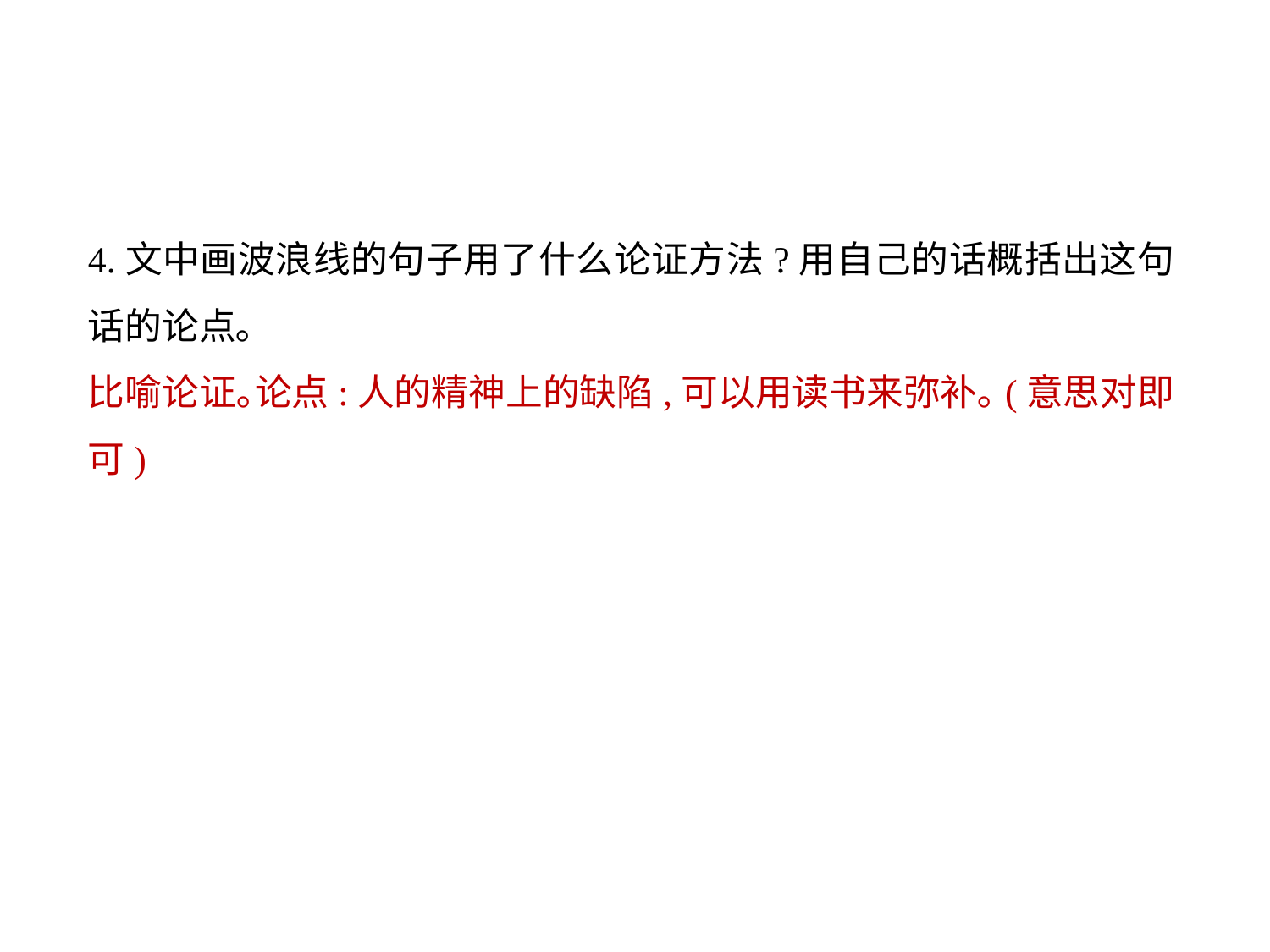

4.文中画波浪线的句子用了什么论证方法?用自己的话概括出这句话的论点｡
比喻论证｡论点:人的精神上的缺陷,可以用读书来弥补｡(意思对即可)